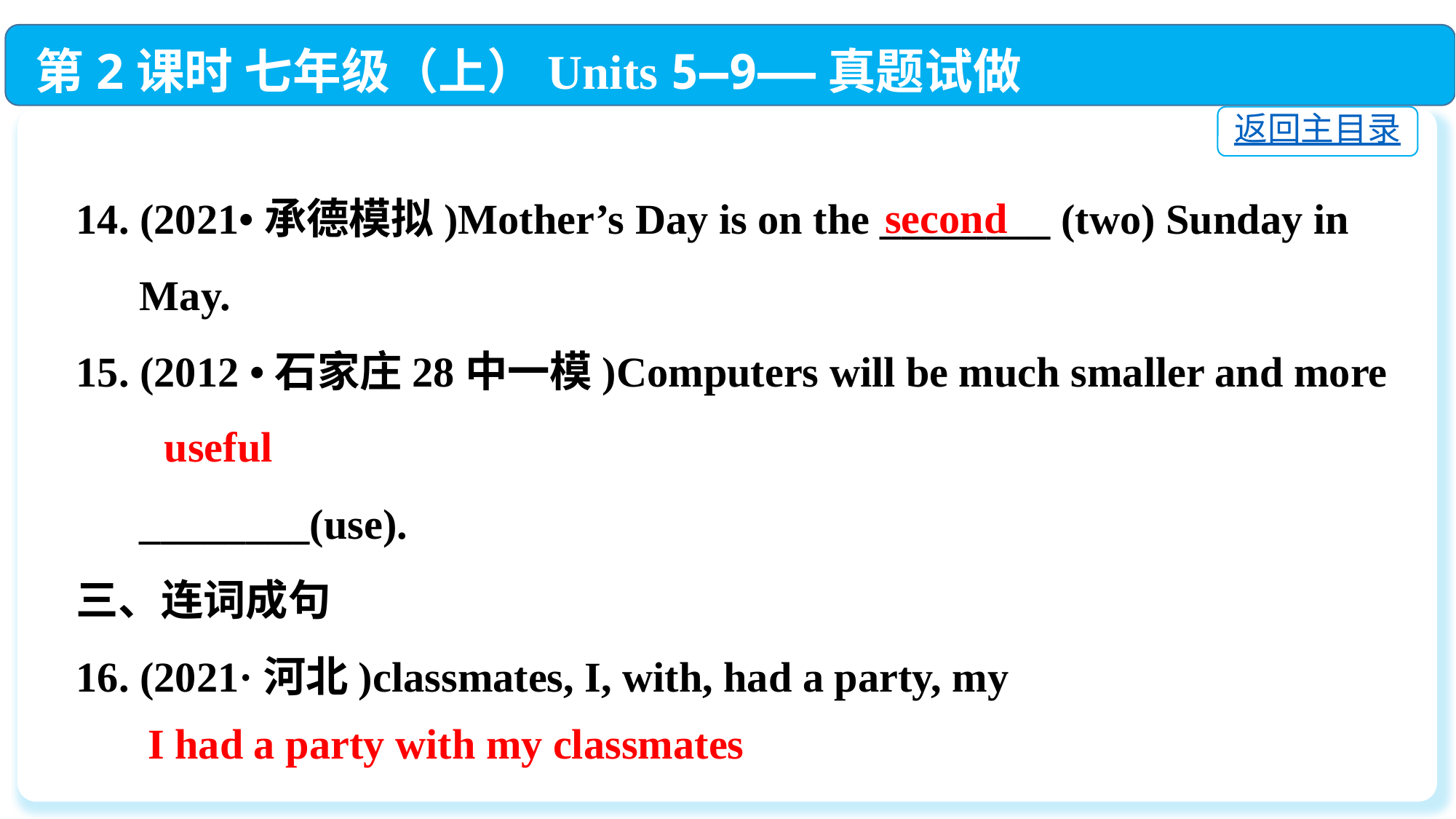

第2课时 七年级（上）Units 5—9——真题试做
返回主目录

14. (2021•承德模拟)Mother’s Day is on the ________ (two) Sunday in
      May.
15. (2012 •石家庄28中一模)Computers will be much smaller and more
      ________(use).
三、连词成句
16. (2021·河北)classmates, I, with, had a party, my

      __________________________________________.

second
useful
I had a party with my classmates